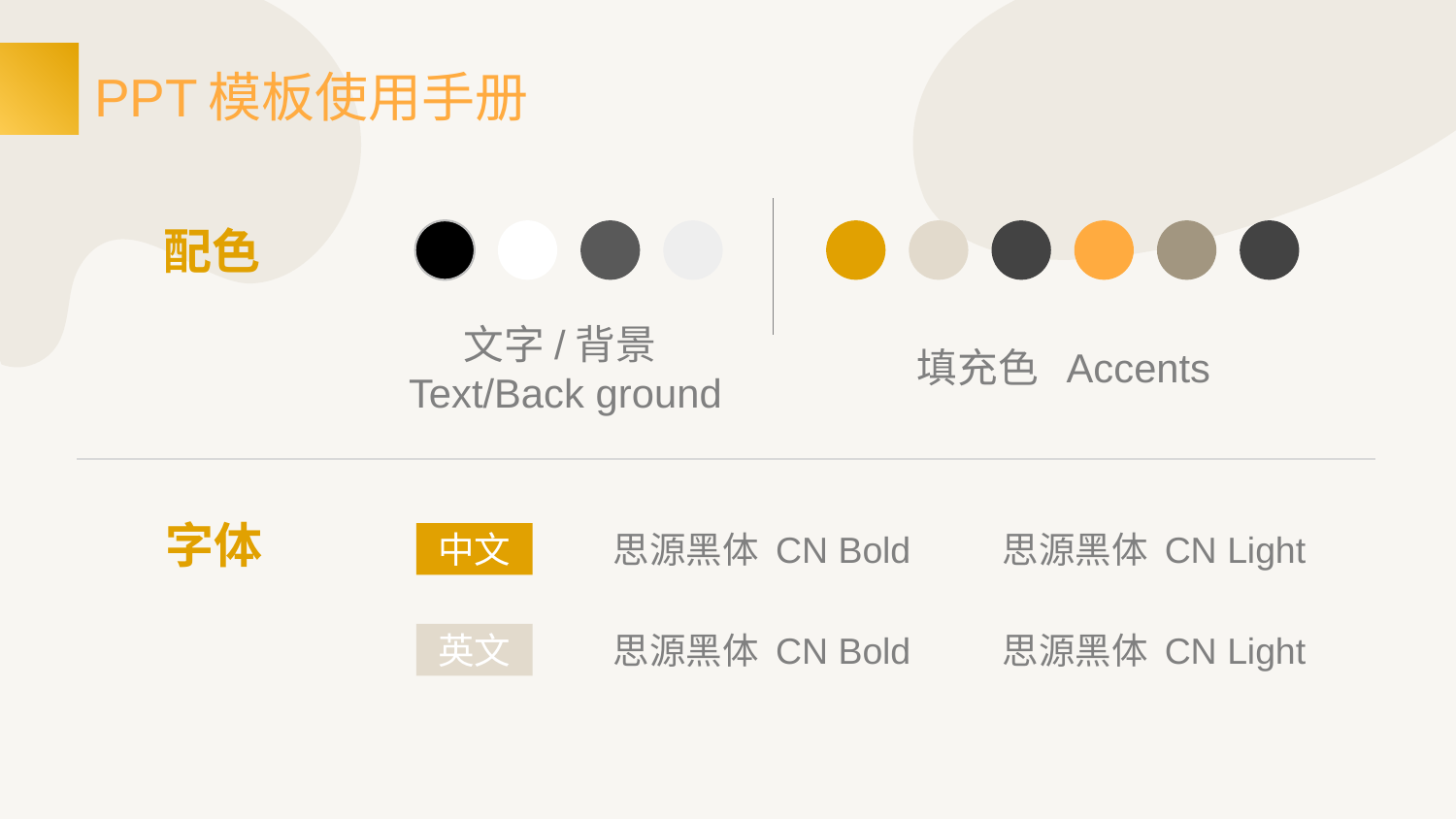

# PPT模板使用手册
配色

文字/背景
 Text/Back ground
填充色  Accents
字体
思源黑体 CN Bold
思源黑体 CN Light
中文
思源黑体 CN Bold
思源黑体 CN Light
英文